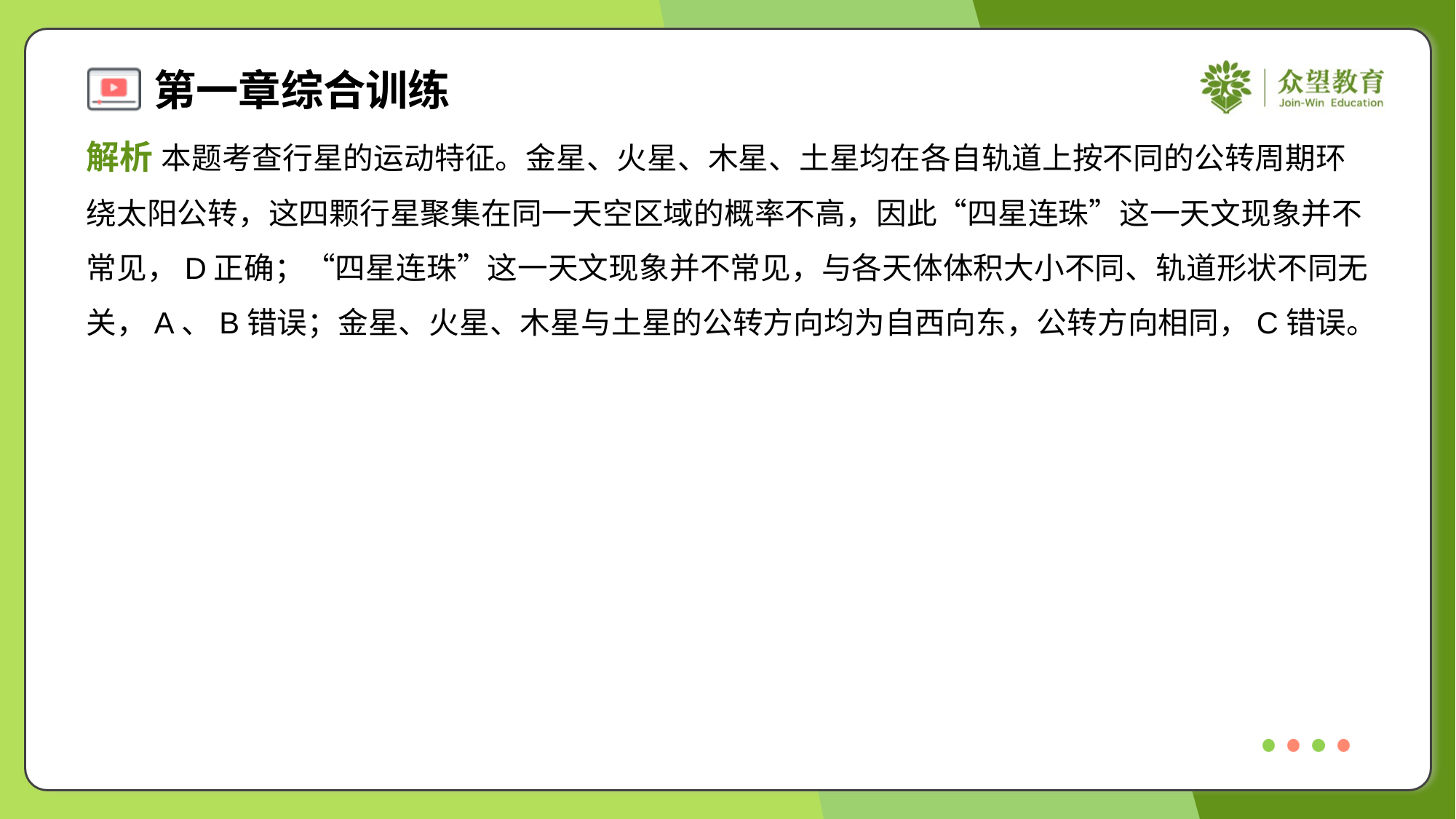

解析 本题考查行星的运动特征。金星、火星、木星、土星均在各自轨道上按不同的公转周期环
绕太阳公转，这四颗行星聚集在同一天空区域的概率不高，因此“四星连珠”这一天文现象并不
常见，D正确；“四星连珠”这一天文现象并不常见，与各天体体积大小不同、轨道形状不同无
关，A、B错误；金星、火星、木星与土星的公转方向均为自西向东，公转方向相同，C错误。